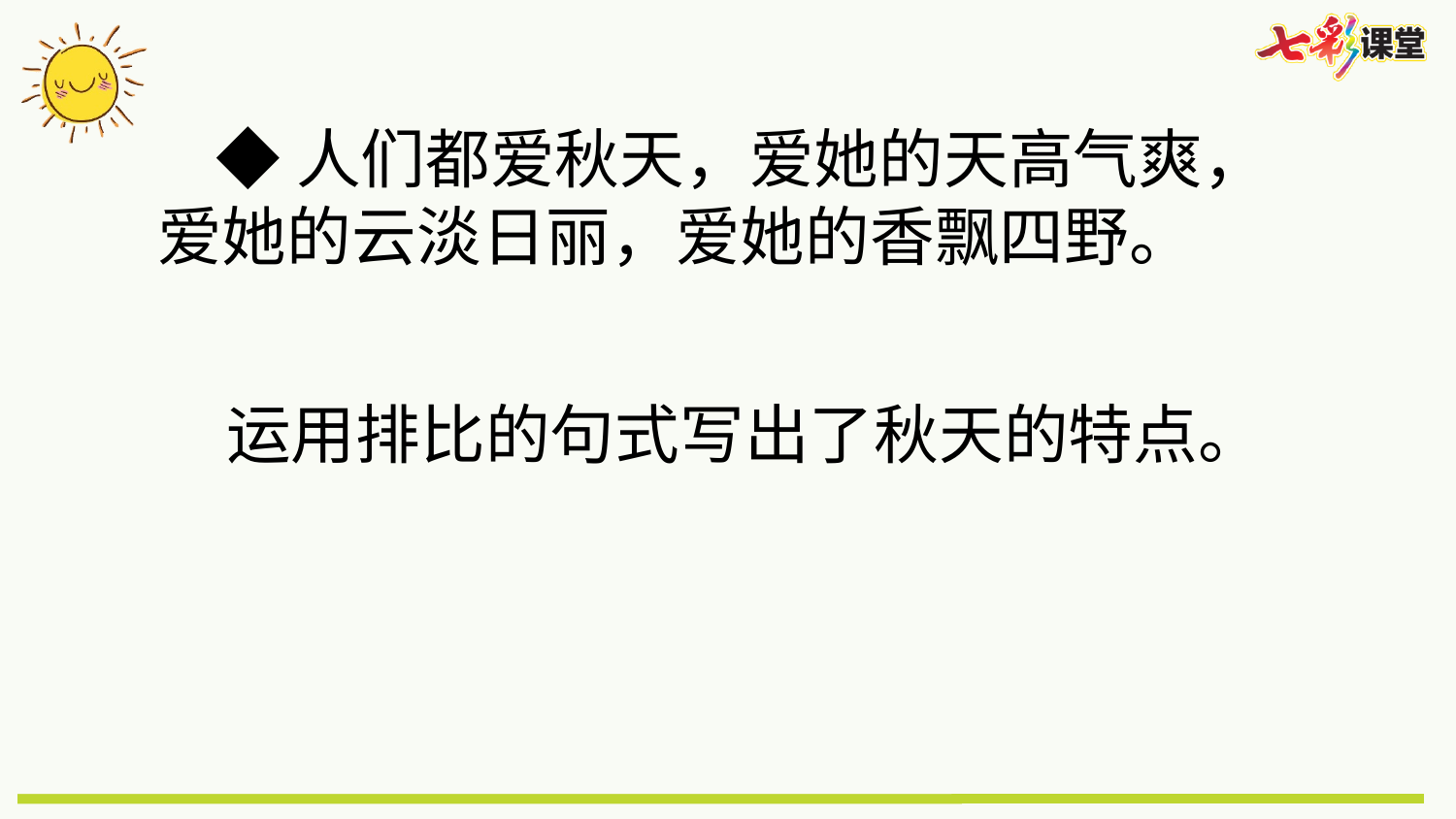

◆人们都爱秋天，爱她的天高气爽，爱她的云淡日丽，爱她的香飘四野。
运用排比的句式写出了秋天的特点。